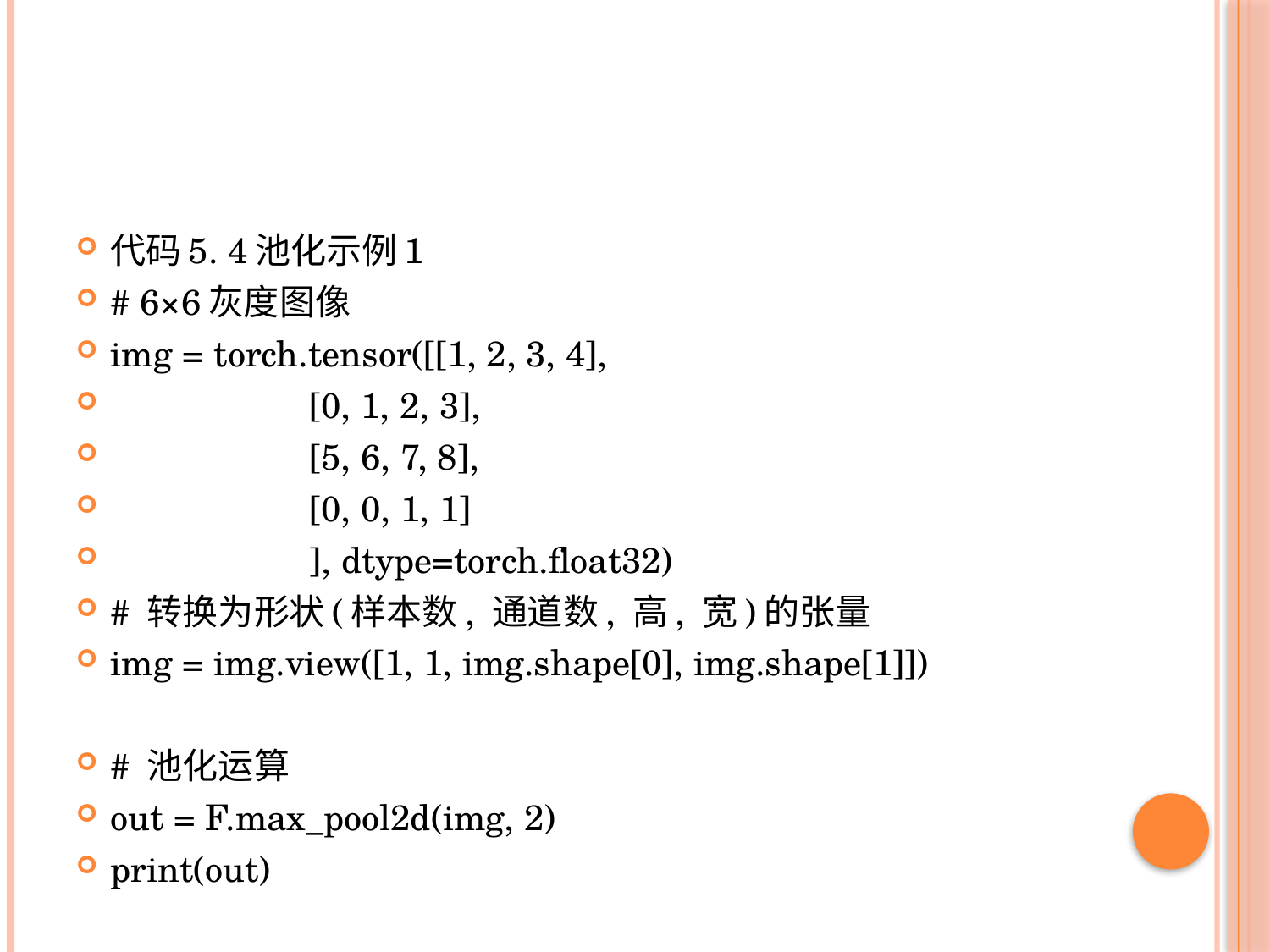

#
代码5. 4池化示例1
# 6×6灰度图像
img = torch.tensor([[1, 2, 3, 4],
                    [0, 1, 2, 3],
                    [5, 6, 7, 8],
                    [0, 0, 1, 1]
                    ], dtype=torch.float32)
# 转换为形状(样本数, 通道数, 高, 宽)的张量
img = img.view([1, 1, img.shape[0], img.shape[1]])

# 池化运算
out = F.max_pool2d(img, 2)
print(out)